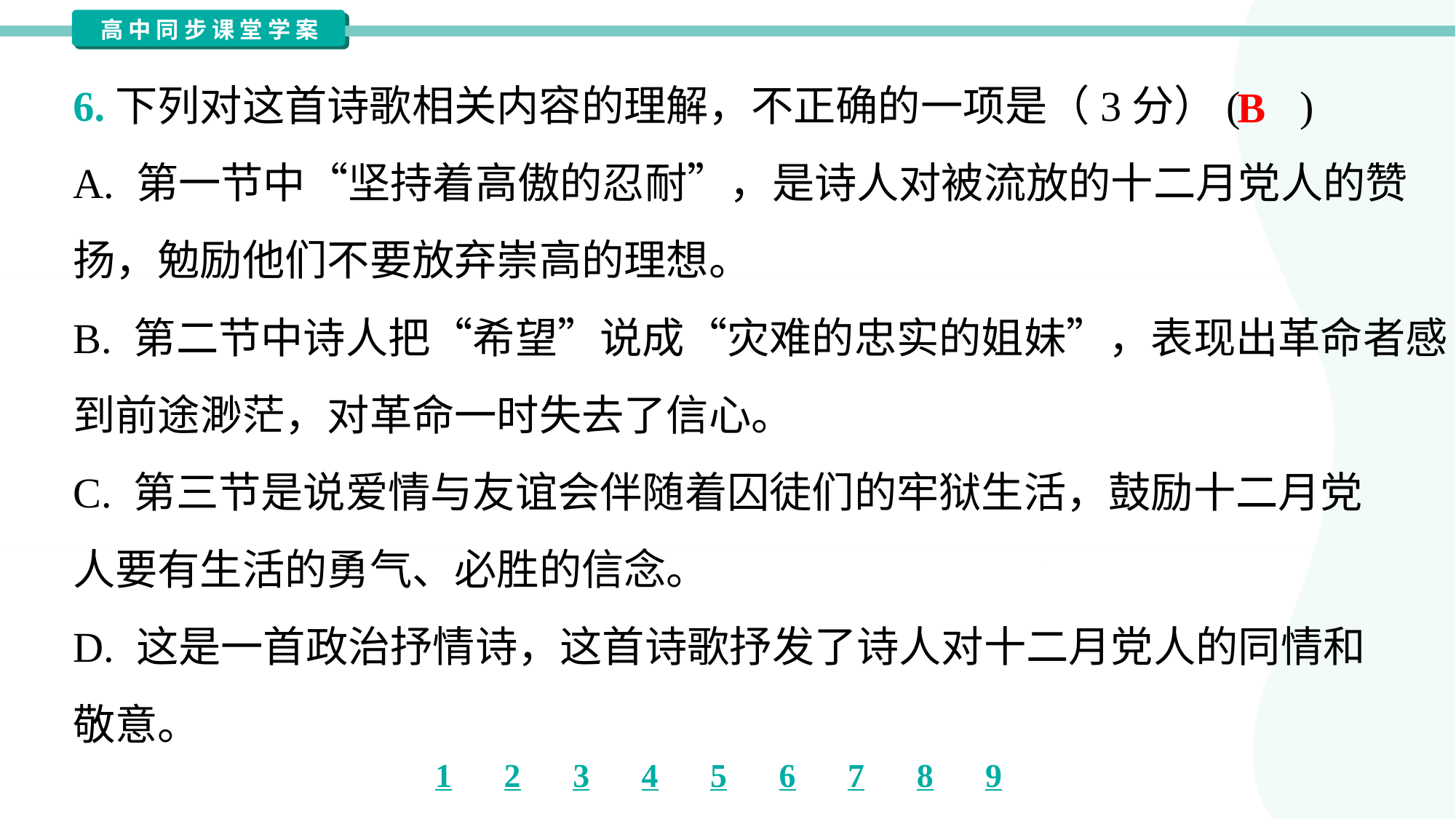

6.下列对这首诗歌相关内容的理解，不正确的一项是（3分）(     )
B
A. 第一节中“坚持着高傲的忍耐”，是诗人对被流放的十二月党人的赞
扬，勉励他们不要放弃崇高的理想。
B. 第二节中诗人把“希望”说成“灾难的忠实的姐妹”，表现出革命者感
到前途渺茫，对革命一时失去了信心。
C. 第三节是说爱情与友谊会伴随着囚徒们的牢狱生活，鼓励十二月党
人要有生活的勇气、必胜的信念。
D. 这是一首政治抒情诗，这首诗歌抒发了诗人对十二月党人的同情和
敬意。